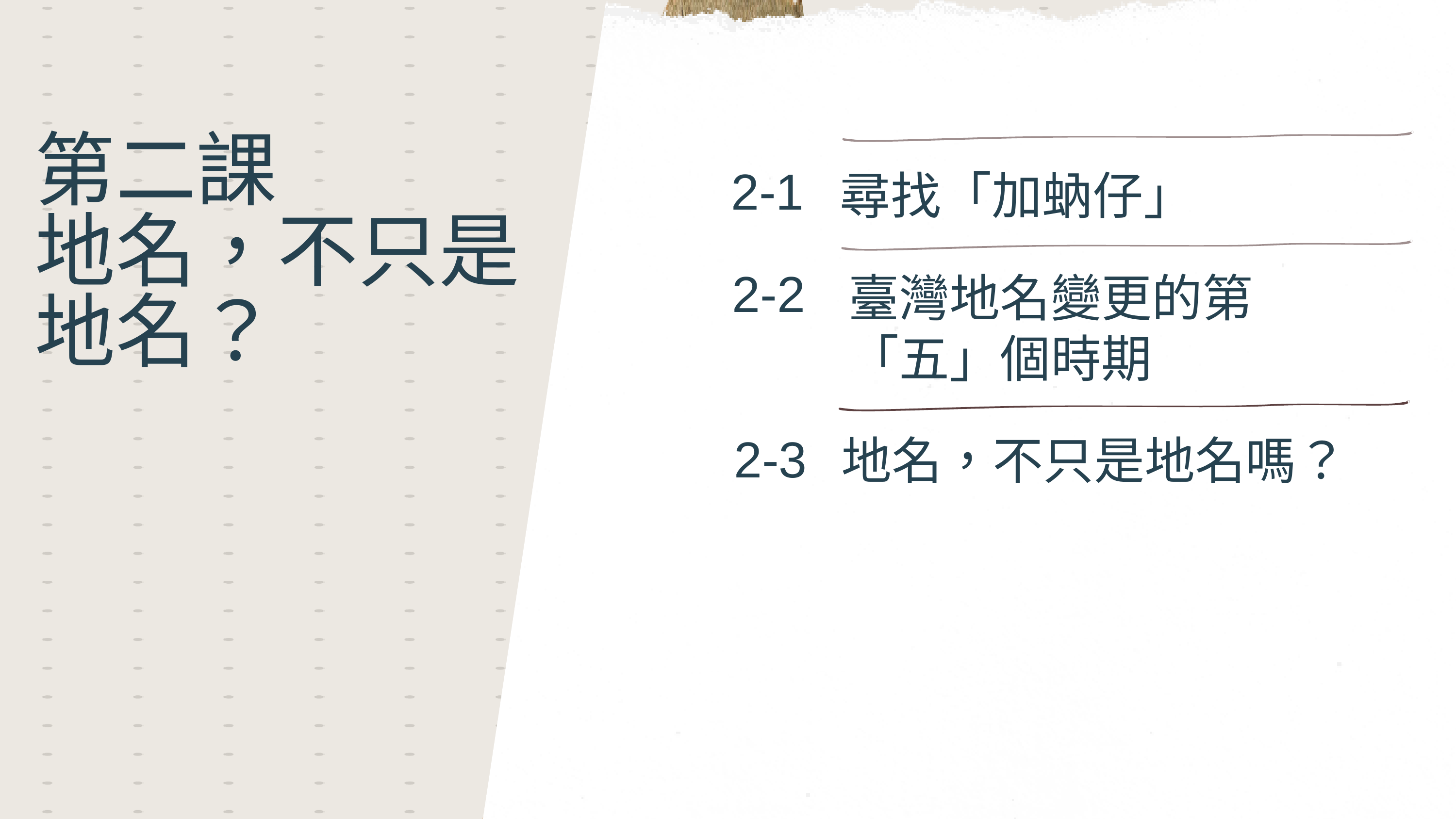

第二課
地名，不只是地名？
2-1
尋找「加蚋仔」

2-2
臺灣地名變更的第「五」個時期

2-3
地名，不只是地名嗎？